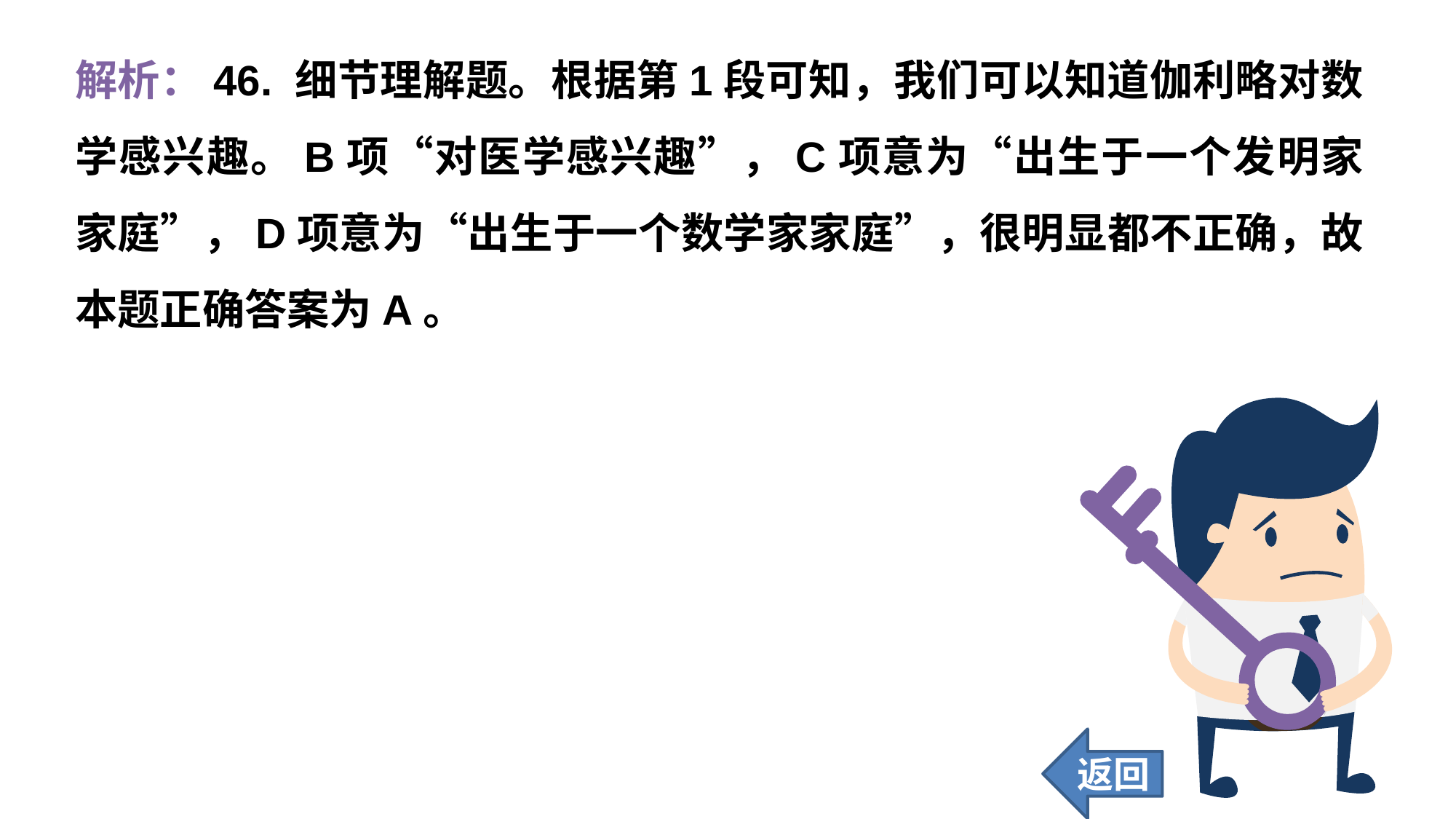

解析：46. 细节理解题。根据第1段可知，我们可以知道伽利略对数学感兴趣。B项“对医学感兴趣”，C项意为“出生于一个发明家家庭”，D项意为“出生于一个数学家家庭”，很明显都不正确，故本题正确答案为A。

返回
397